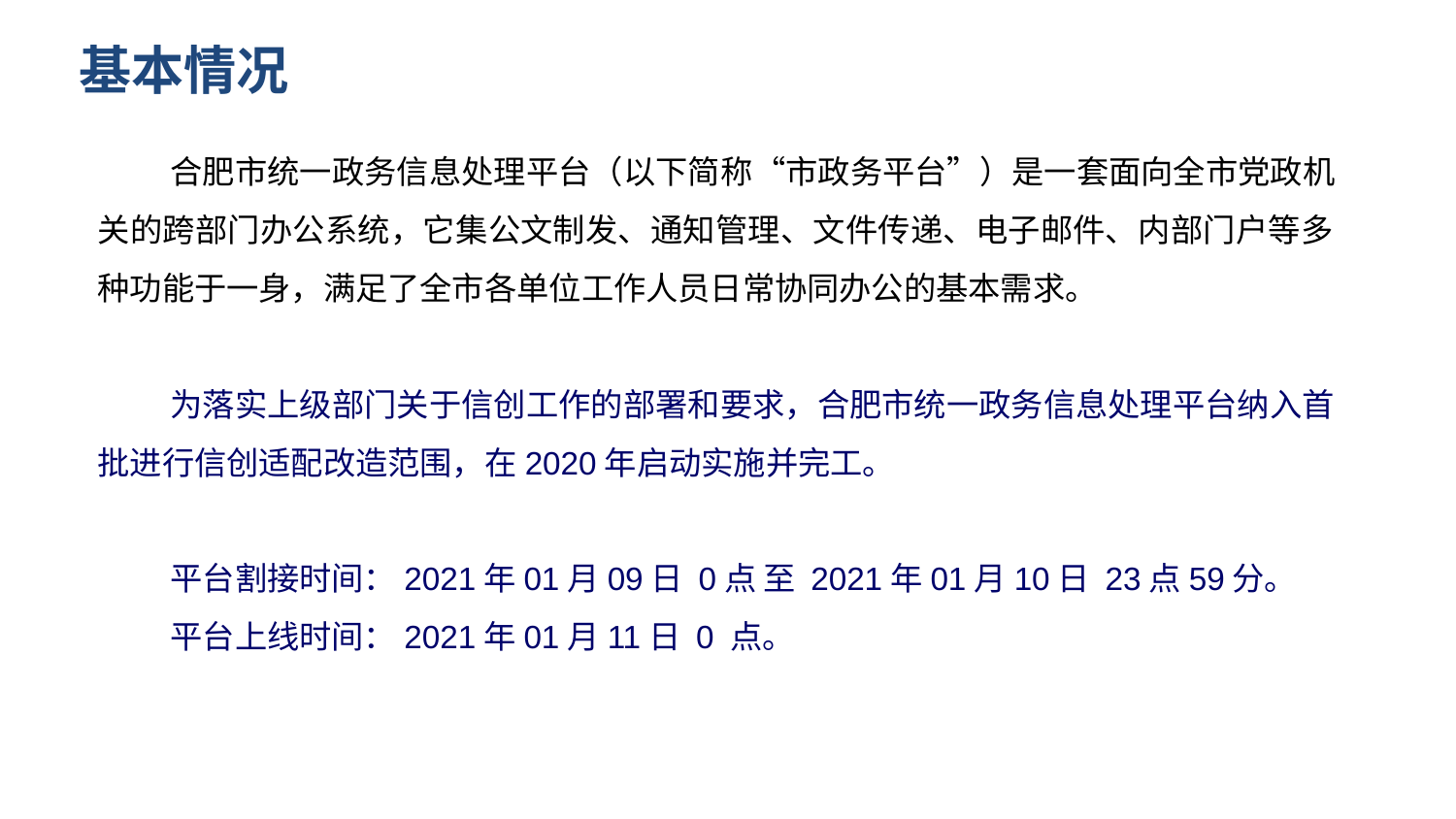

基本情况
合肥市统一政务信息处理平台（以下简称“市政务平台”）是一套面向全市党政机关的跨部门办公系统，它集公文制发、通知管理、文件传递、电子邮件、内部门户等多种功能于一身，满足了全市各单位工作人员日常协同办公的基本需求。

为落实上级部门关于信创工作的部署和要求，合肥市统一政务信息处理平台纳入首批进行信创适配改造范围，在2020年启动实施并完工。

平台割接时间：2021年01月09日 0点 至 2021年01月10日 23点59分。
平台上线时间：2021年01月11日 0 点。